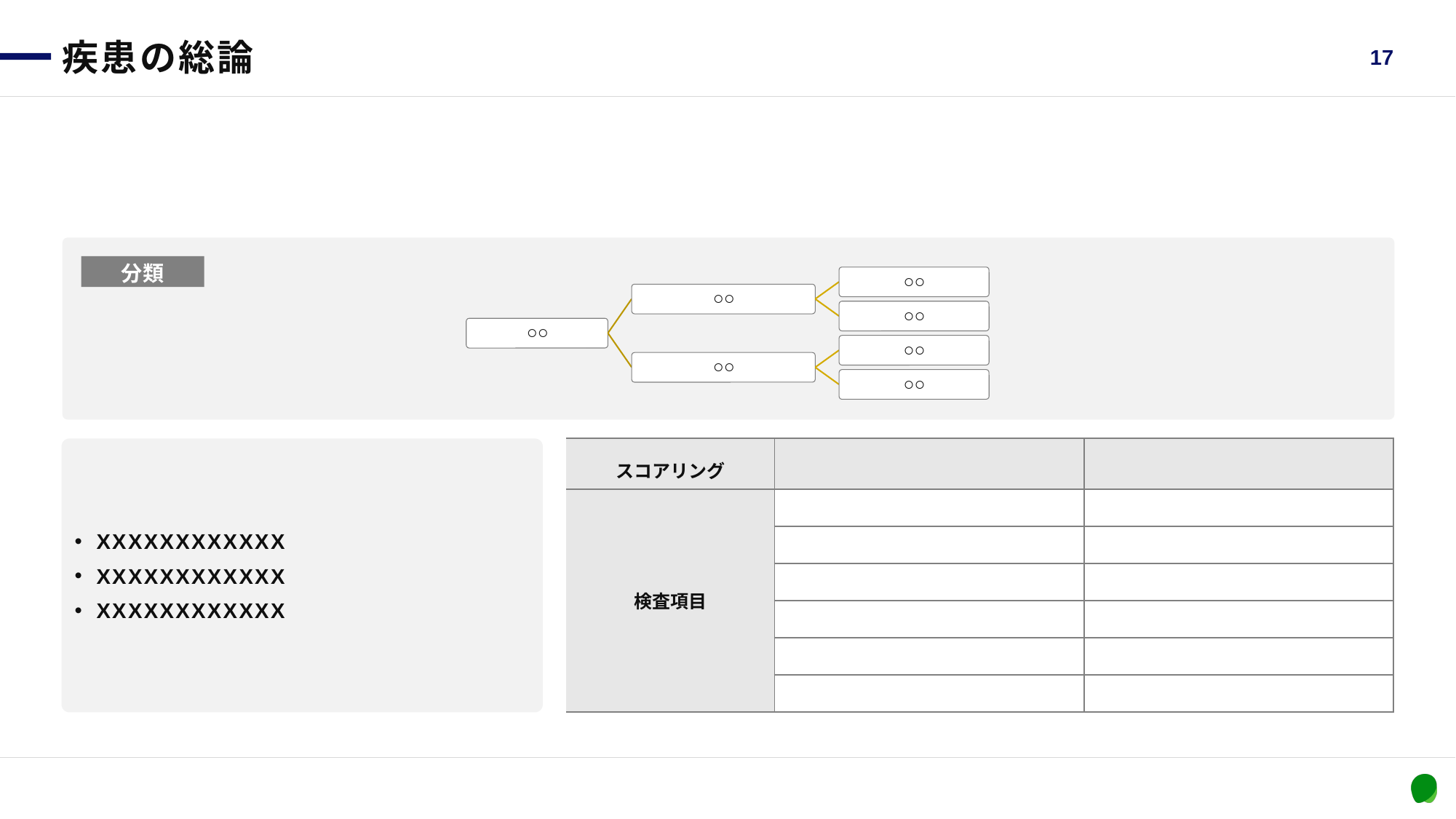

# 疾患の総論
17

分類
○○

○○

○○

○○

○○

○○

○○
XXXXXXXXXXXX
XXXXXXXXXXXX
XXXXXXXXXXXX
| スコアリング |  |  |
| --- | --- | --- |
| 検査項目 |  |  |
|  |  |  |
|  |  |  |
|  |  |  |
|  |  |  |
| アルコール性肝炎 |  |  |